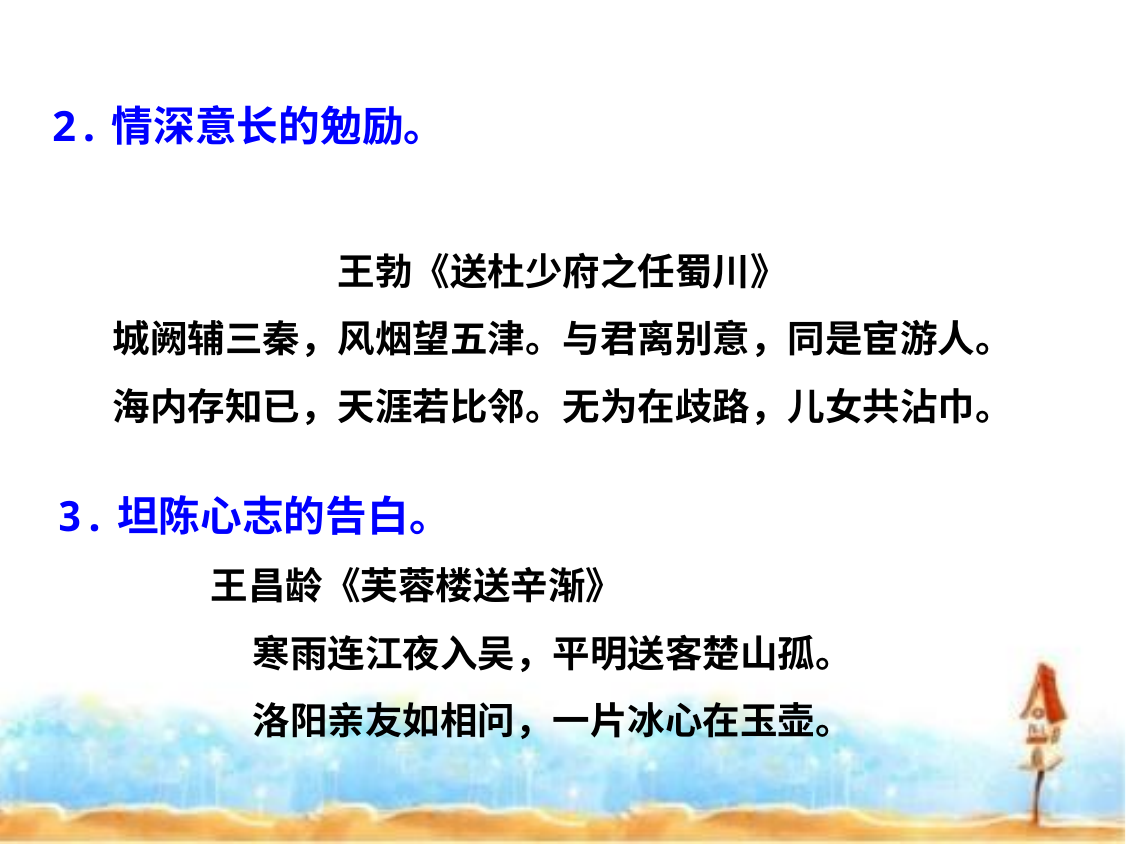

2.情深意长的勉励。

王勃《送杜少府之任蜀川》
城阙辅三秦，风烟望五津。与君离别意，同是宦游人。
海内存知已，天涯若比邻。无为在歧路，儿女共沾巾。
3.坦陈心志的告白。
                 王昌龄《芙蓉楼送辛渐》
     寒雨连江夜入吴，平明送客楚山孤。
     洛阳亲友如相问，一片冰心在玉壶。